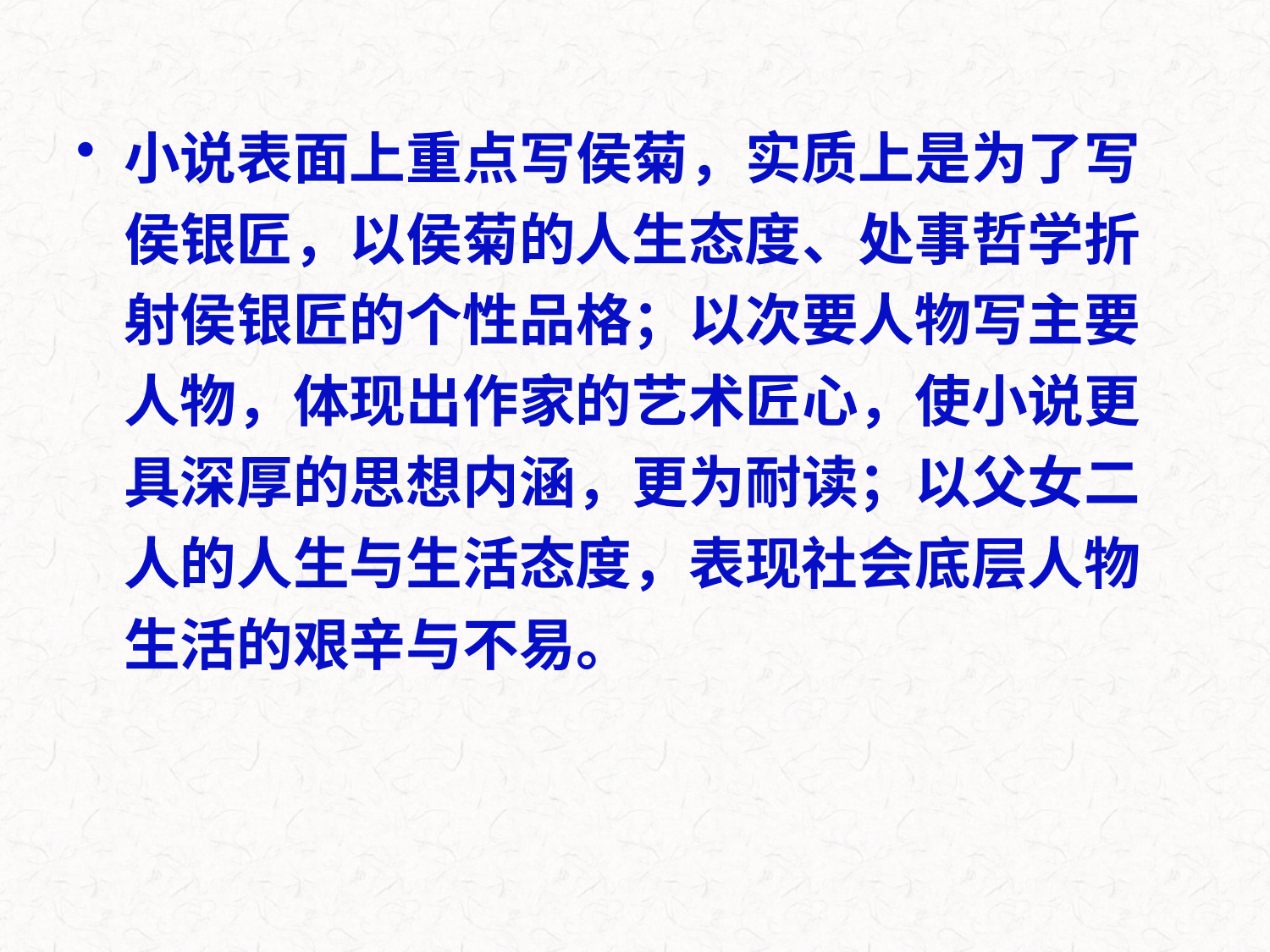

小说表面上重点写侯菊，实质上是为了写侯银匠，以侯菊的人生态度、处事哲学折射侯银匠的个性品格；以次要人物写主要人物，体现出作家的艺术匠心，使小说更具深厚的思想内涵，更为耐读；以父女二人的人生与生活态度，表现社会底层人物生活的艰辛与不易。